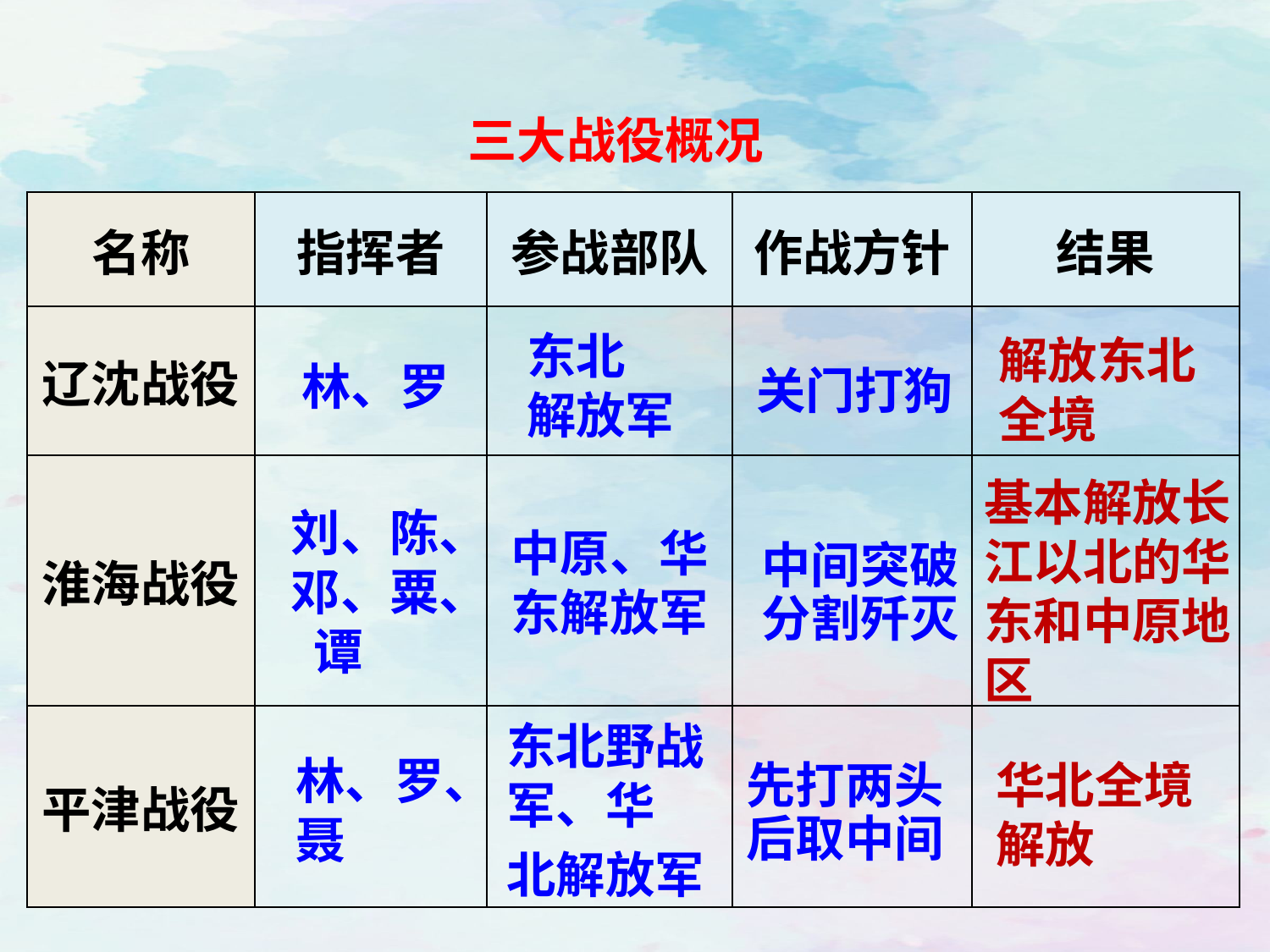

三大战役概况
| 名称 | 指挥者 | 参战部队 | 作战方针 | 结果 |
| --- | --- | --- | --- | --- |
| 辽沈战役 |  |  |  |  |
| 淮海战役 |  |  |  |  |
| 平津战役 |  |  |  |  |
东北
解放军

解放东北全境
关门打狗
林、罗
基本解放长江以北的华东和中原地区

刘、陈、邓、粟、    谭
中间突破分割歼灭
中原、华
东解放军

东北野战军、华
北解放军
先打两头后取中间
华北全境解放
林、罗、聂